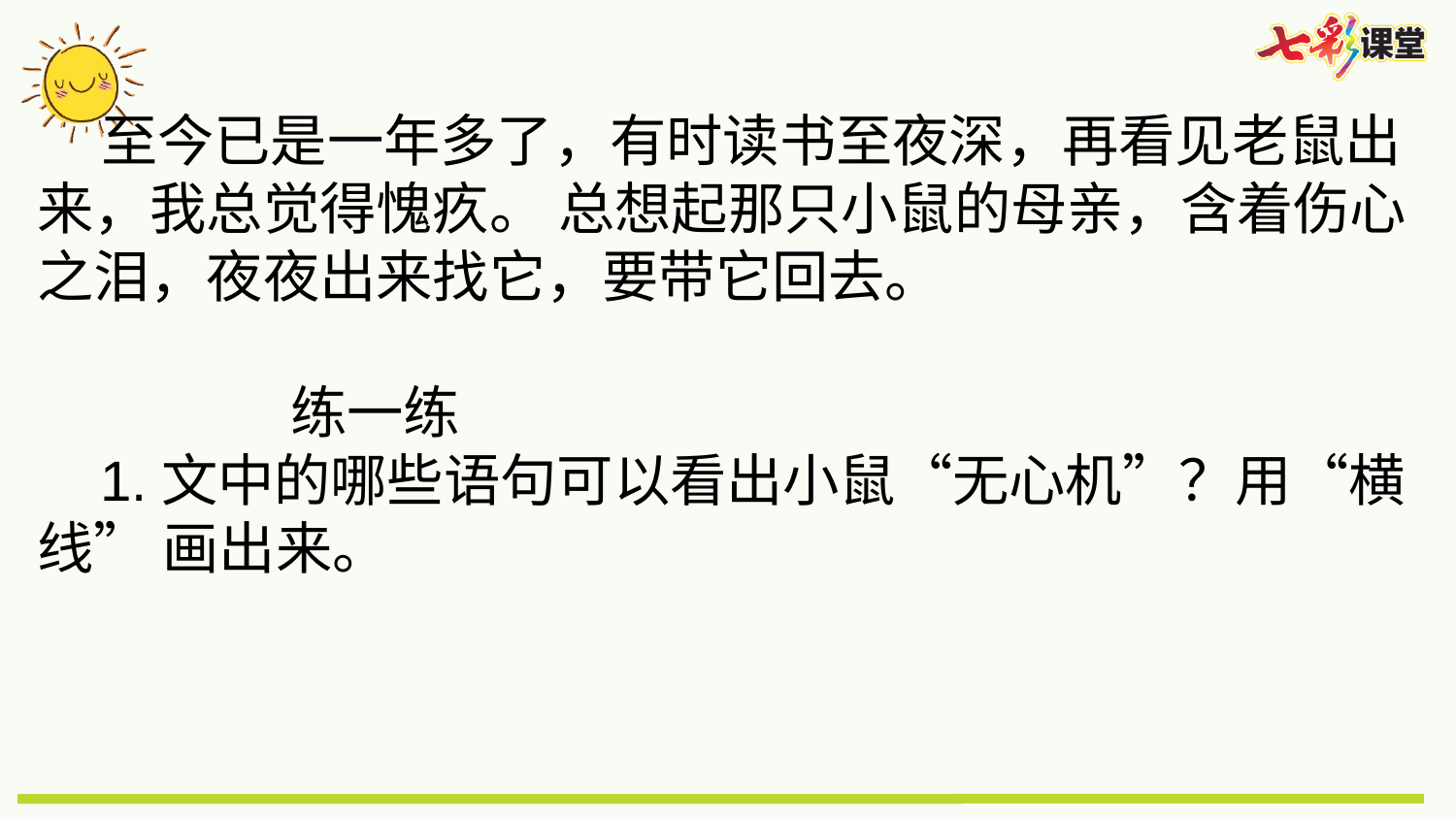

至今已是一年多了，有时读书至夜深，再看见老鼠出来，我总觉得愧疚。 总想起那只小鼠的母亲，含着伤心之泪，夜夜出来找它，要带它回去。

                   练一练
    1.文中的哪些语句可以看出小鼠“无心机”？用“横线” 画出来。